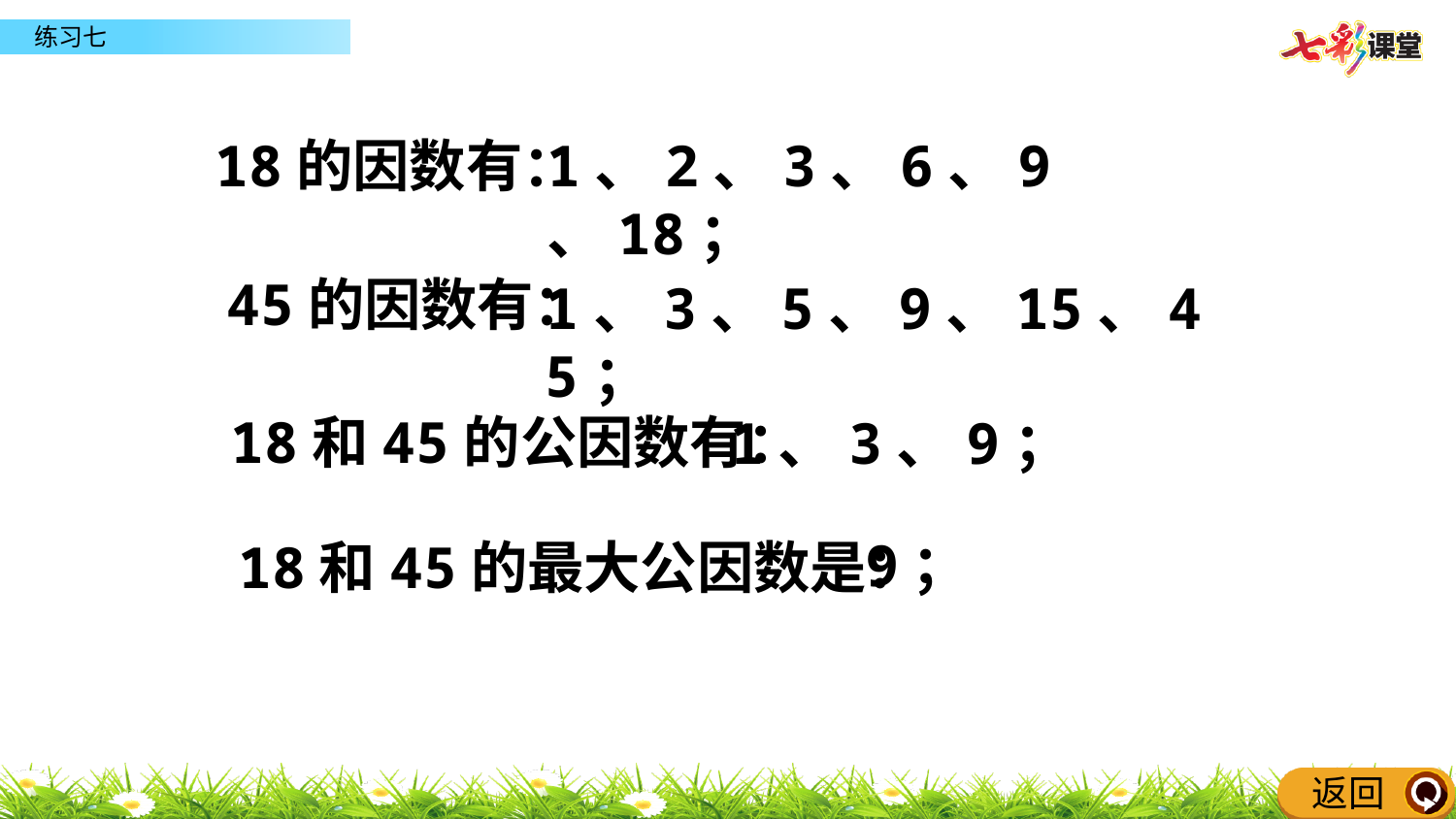

18的因数有：
1、2、3、6、9、18；
45的因数有：
1、3、5、9、15、45；
18和45的公因数有：
1、3、9；

9；
18和45的最大公因数是：